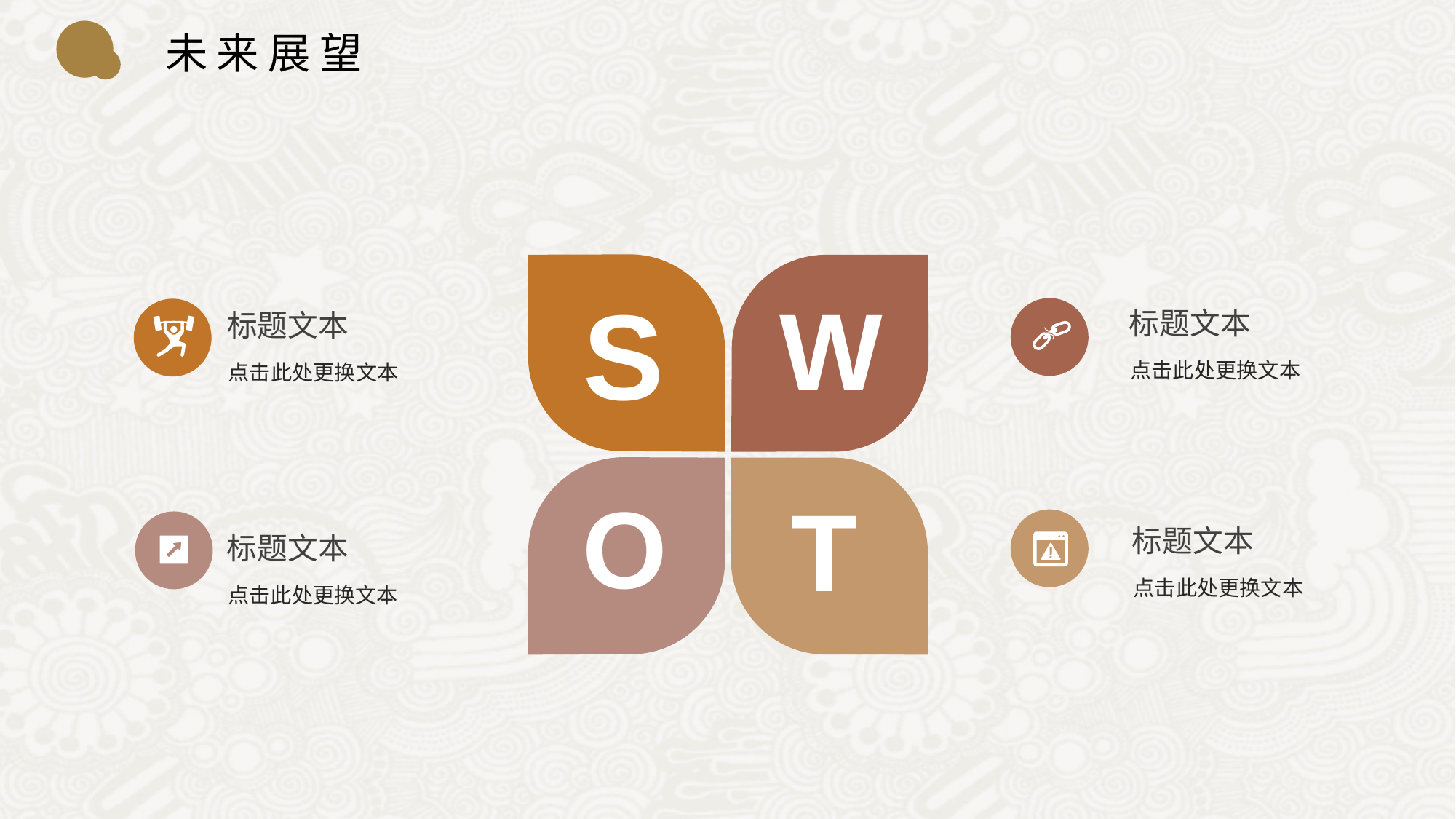

未来展望

S

W

标题文本
点击此处更换文本

标题文本
点击此处更换文本

T

O

标题文本
点击此处更换文本

标题文本
点击此处更换文本